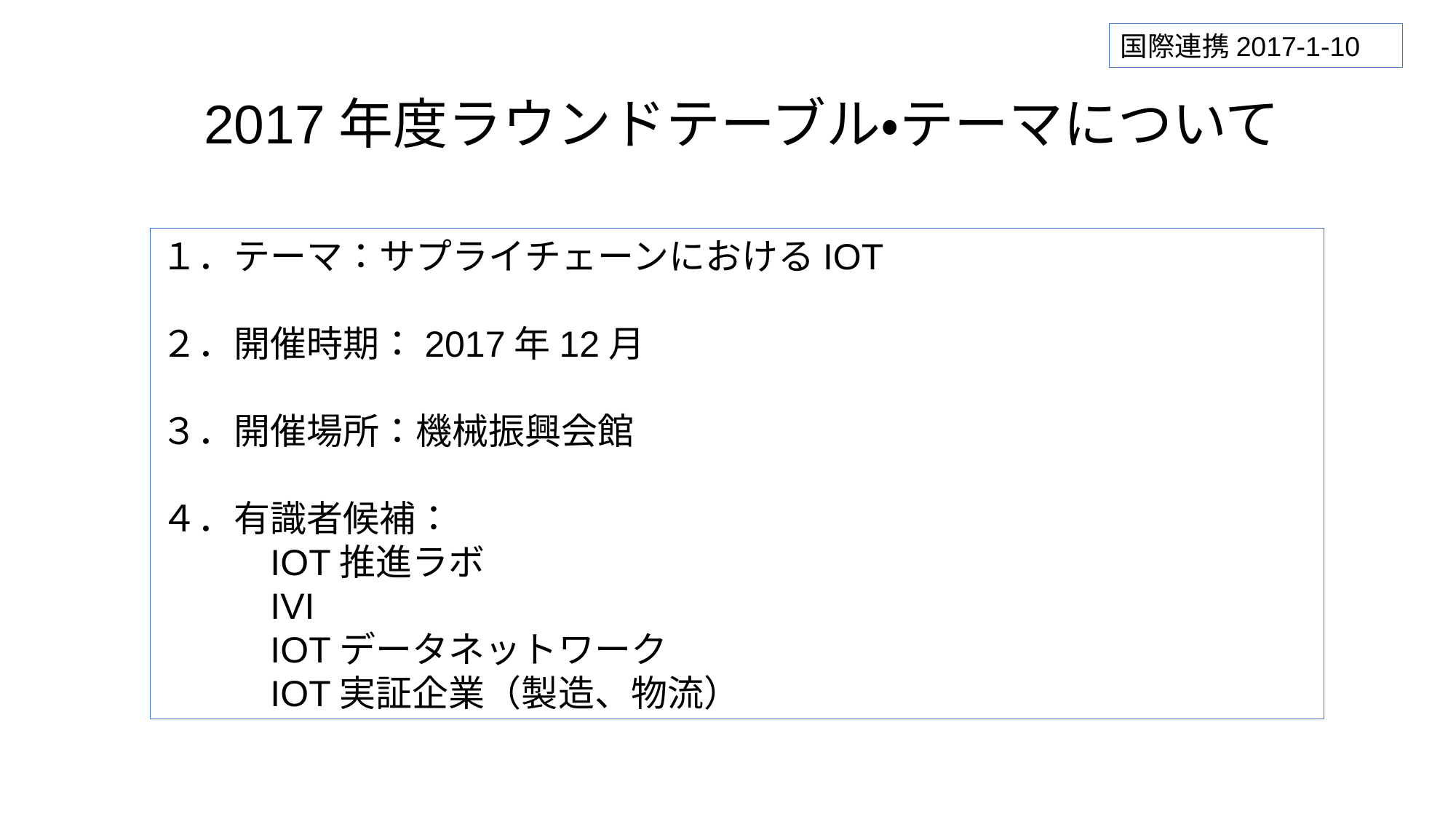

国際連携2017-1-10
2017年度ラウンドテーブル・テーマについて
１．テーマ：サプライチェーンにおけるIOT

２．開催時期：2017年12月

３．開催場所：機械振興会館

４．有識者候補：
	IOT推進ラボ
	IVI
	IOTデータネットワーク
	IOT実証企業（製造、物流）